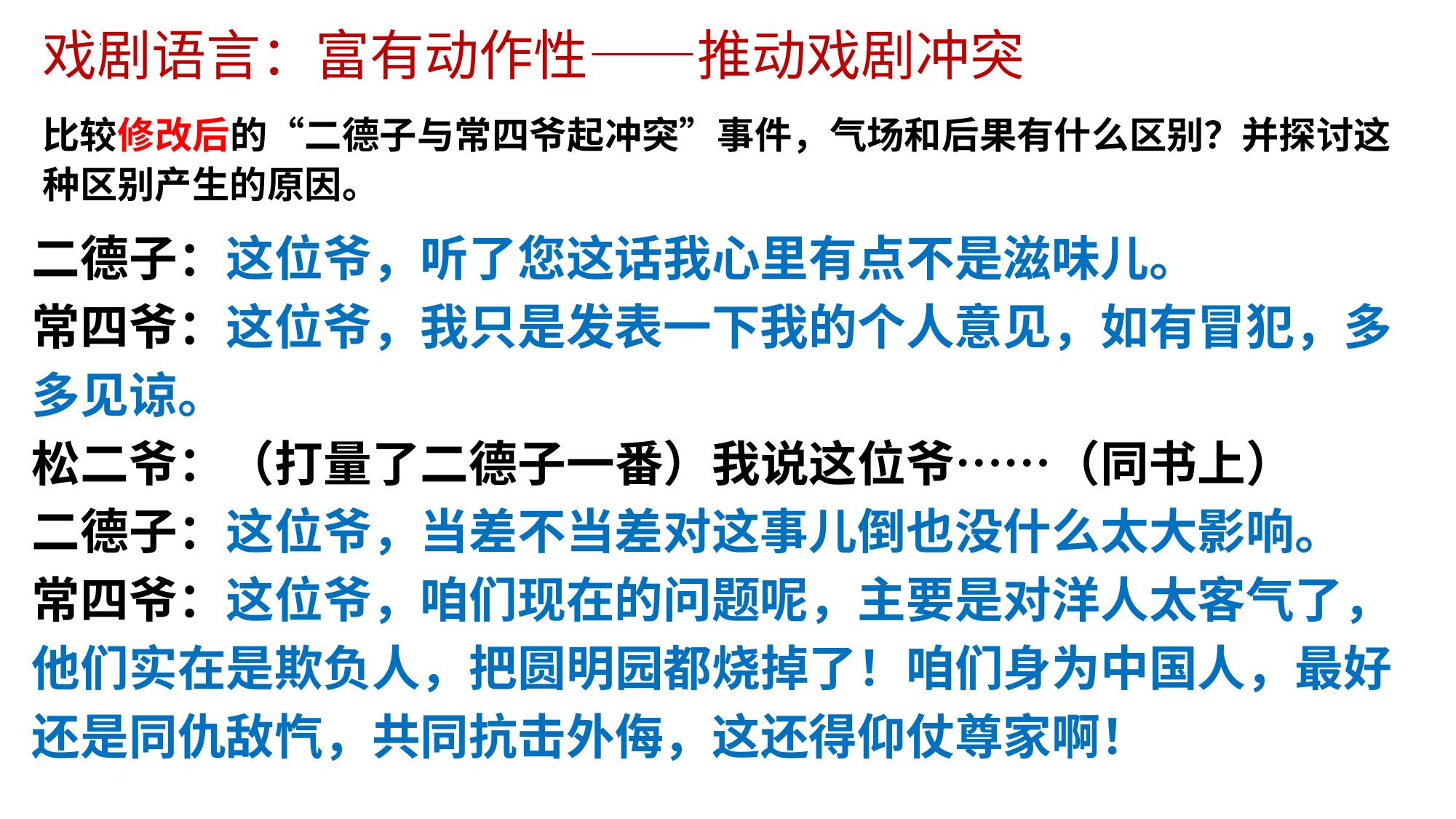

# 戏剧语言：富有动作性——推动戏剧冲突
比较修改后的“二德子与常四爷起冲突”事件，气场和后果有什么区别？并探讨这种区别产生的原因。
二德子：这位爷，听了您这话我心里有点不是滋味儿。
常四爷：这位爷，我只是发表一下我的个人意见，如有冒犯，多多见谅。
松二爷：（打量了二德子一番）我说这位爷……（同书上）
二德子：这位爷，当差不当差对这事儿倒也没什么太大影响。
常四爷：这位爷，咱们现在的问题呢，主要是对洋人太客气了，他们实在是欺负人，把圆明园都烧掉了！咱们身为中国人，最好还是同仇敌忾，共同抗击外侮，这还得仰仗尊家啊！